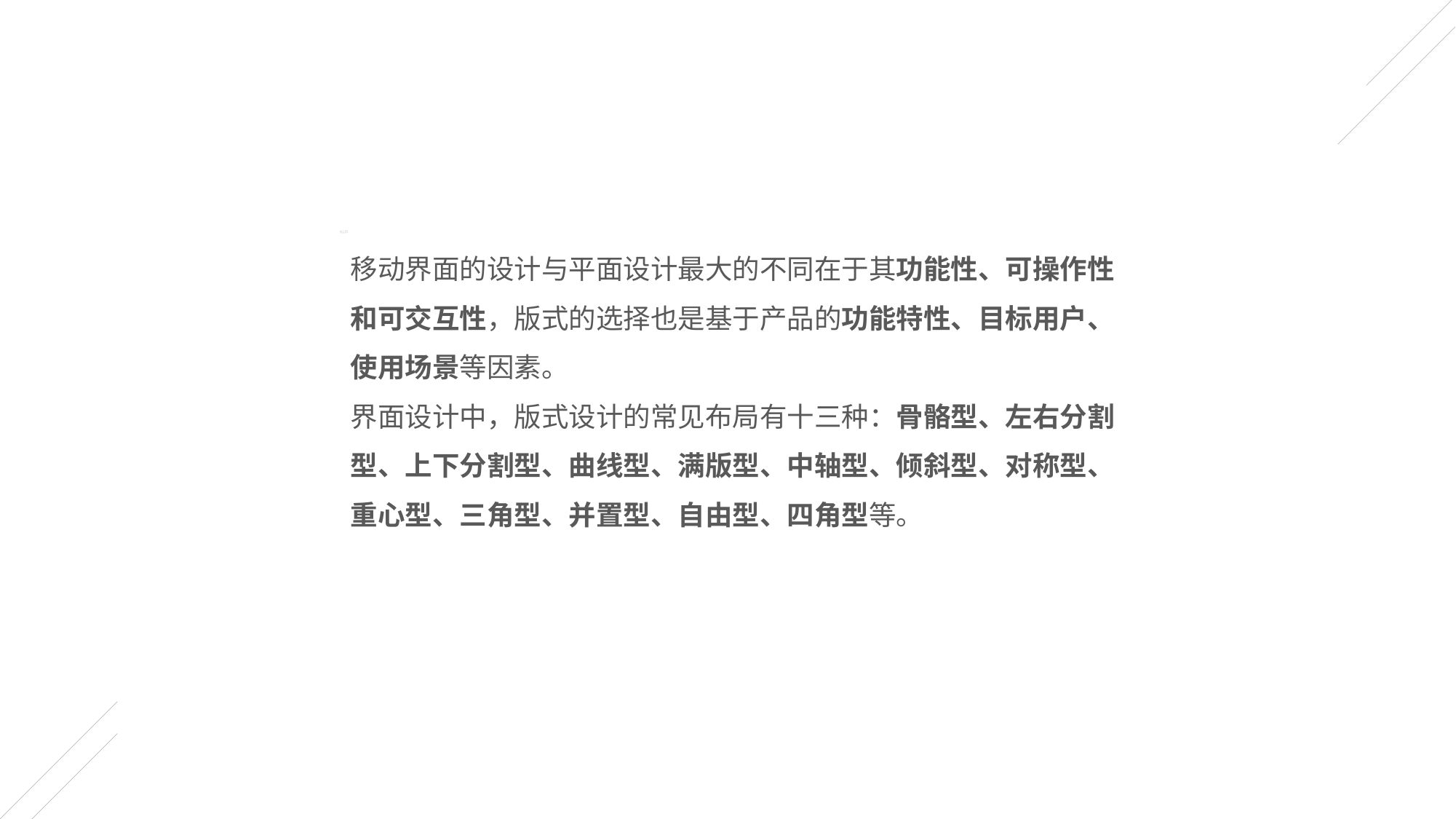

移动界面的设计与平面设计最大的不同在于其功能性、可操作性和可交互性，版式的选择也是基于产品的功能特性、目标用户、使用场景等因素。
界面设计中，版式设计的常见布局有十三种：骨骼型、左右分割型、上下分割型、曲线型、满版型、中轴型、倾斜型、对称型、重心型、三角型、并置型、自由型、四角型等。